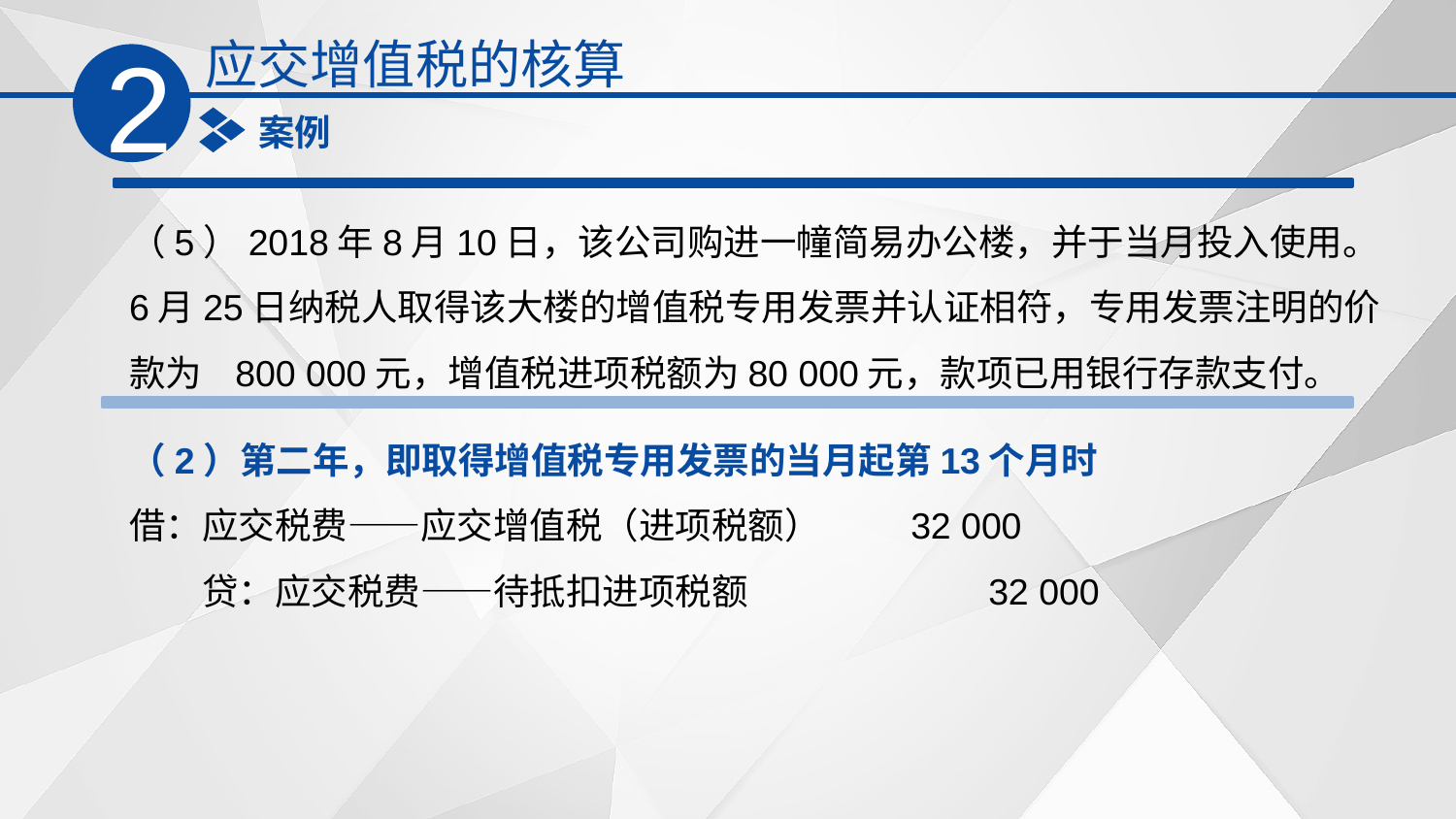

应交增值税的核算
2

案例

（5）2018年8月10日，该公司购进一幢简易办公楼，并于当月投入使用。6月25日纳税人取得该大楼的增值税专用发票并认证相符，专用发票注明的价款为   800 000元，增值税进项税额为80 000元，款项已用银行存款支付。

（2）第二年，即取得增值税专用发票的当月起第13个月时
借：应交税费——应交增值税（进项税额）　　 32 000
　　贷：应交税费——待抵扣进项税额　　　　　      32 000